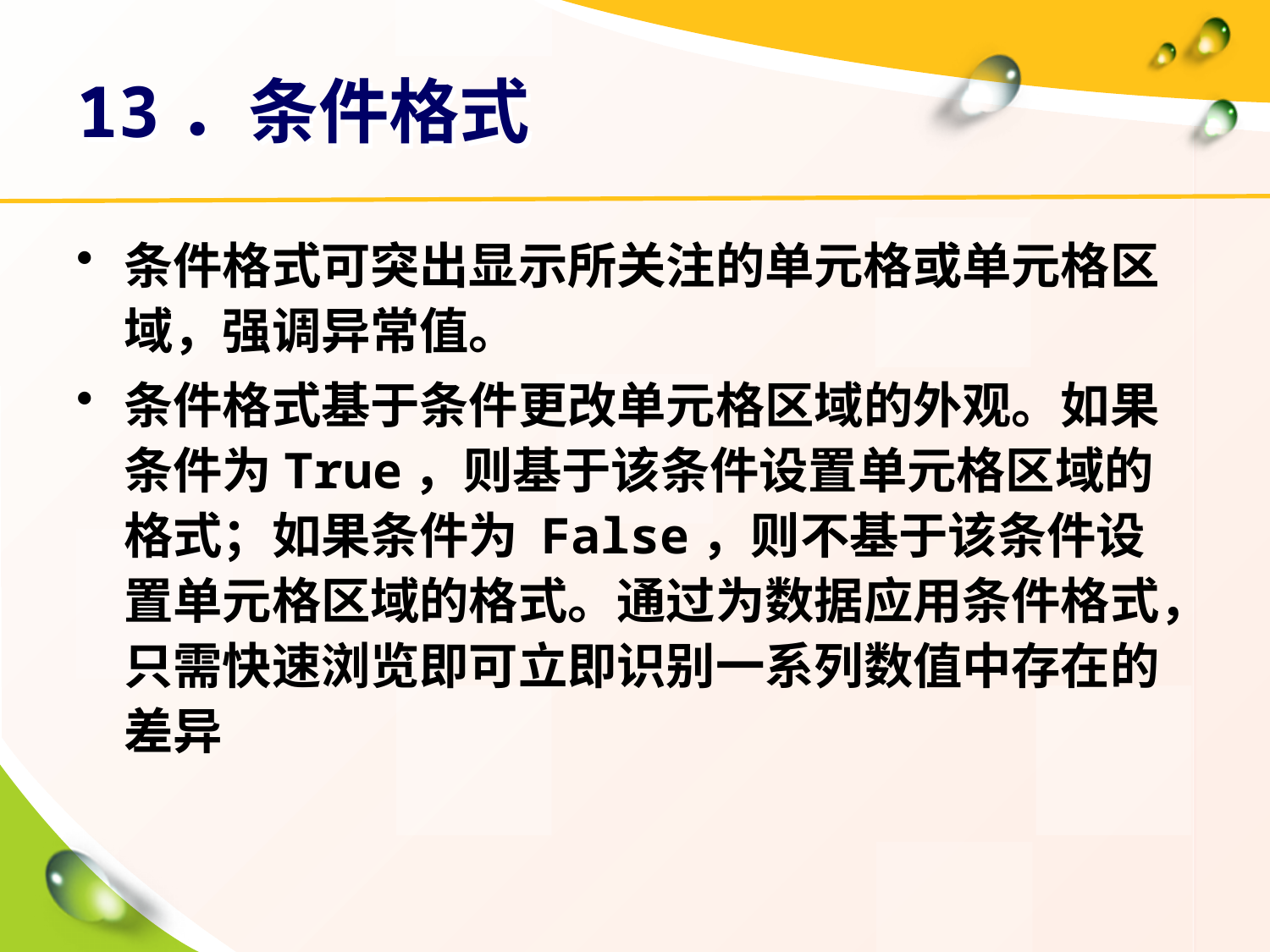

# 13．条件格式
条件格式可突出显示所关注的单元格或单元格区域，强调异常值。
条件格式基于条件更改单元格区域的外观。如果条件为True，则基于该条件设置单元格区域的格式；如果条件为 False，则不基于该条件设置单元格区域的格式。通过为数据应用条件格式，只需快速浏览即可立即识别一系列数值中存在的差异